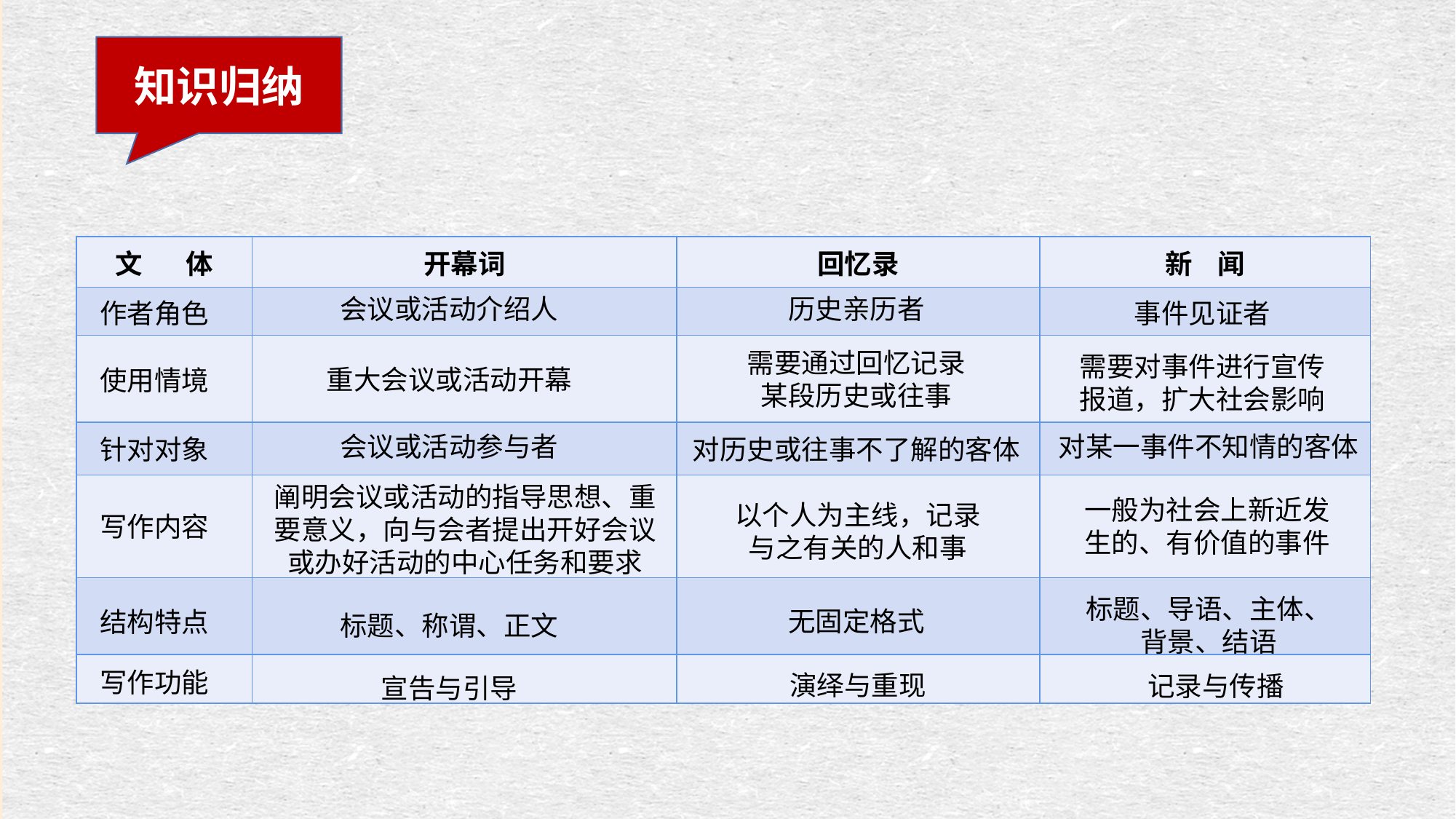

知识归纳
| 文 体 | 开幕词 | 回忆录 | 新 闻 |
| --- | --- | --- | --- |
|  |  |  |  |
|  |  |  |  |
|  |  |  |  |
|  |  |  |  |
|  |  |  |  |
|  |  |  |  |
会议或活动介绍人
历史亲历者
作者角色
事件见证者
需要通过回忆记录某段历史或往事
需要对事件进行宣传报道，扩大社会影响
重大会议或活动开幕
使用情境
会议或活动参与者
对某一事件不知情的客体
针对对象
对历史或往事不了解的客体
阐明会议或活动的指导思想、重要意义，向与会者提出开好会议或办好活动的中心任务和要求
一般为社会上新近发生的、有价值的事件
以个人为主线，记录与之有关的人和事
写作内容
标题、导语、主体、
背景、结语
无固定格式
结构特点
标题、称谓、正文
写作功能
演绎与重现
记录与传播
宣告与引导